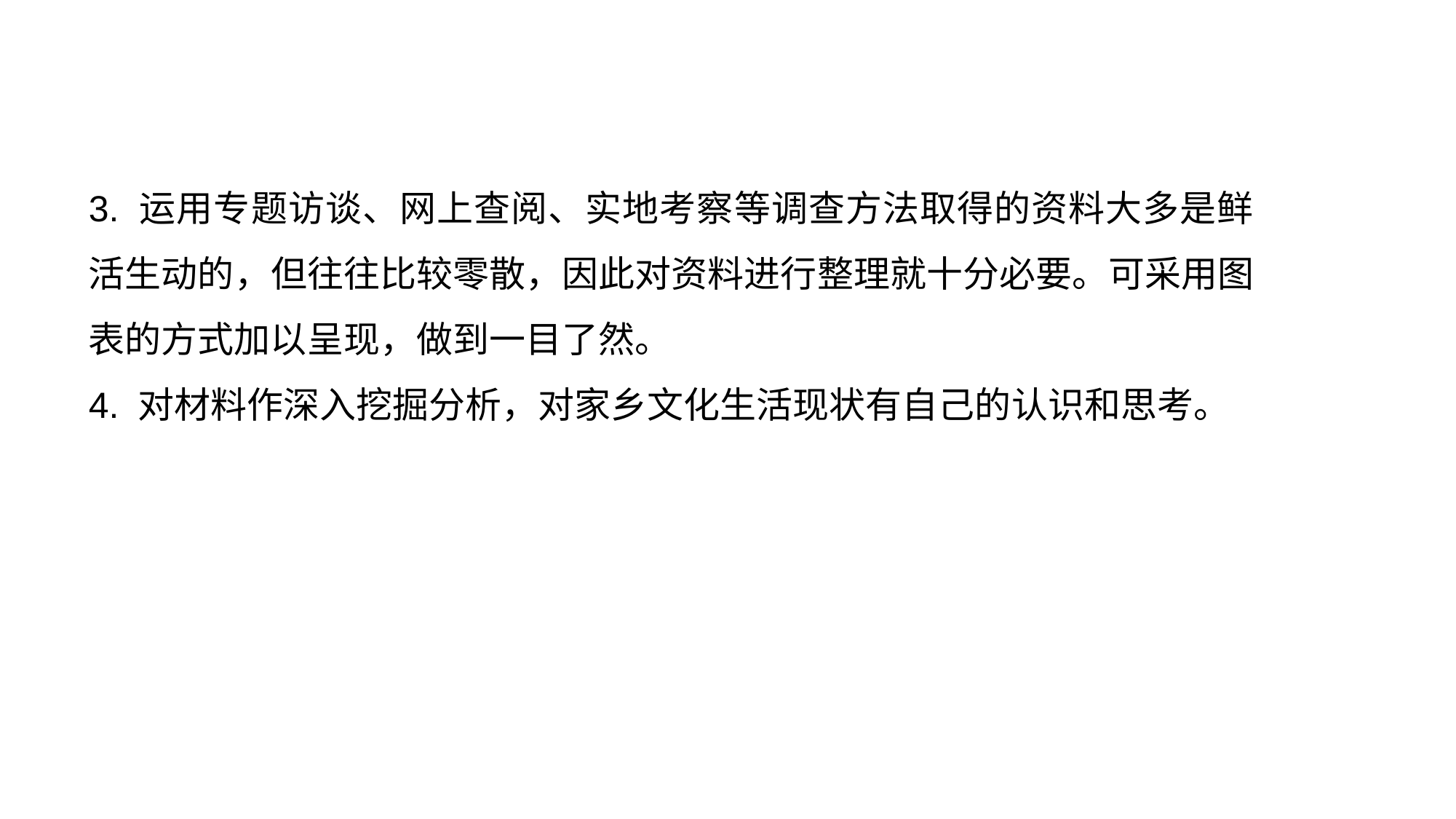

3. 运用专题访谈、网上查阅、实地考察等调查方法取得的资料大多是鲜活生动的，但往往比较零散，因此对资料进行整理就十分必要。可采用图表的方式加以呈现，做到一目了然。
4. 对材料作深入挖掘分析，对家乡文化生活现状有自己的认识和思考。